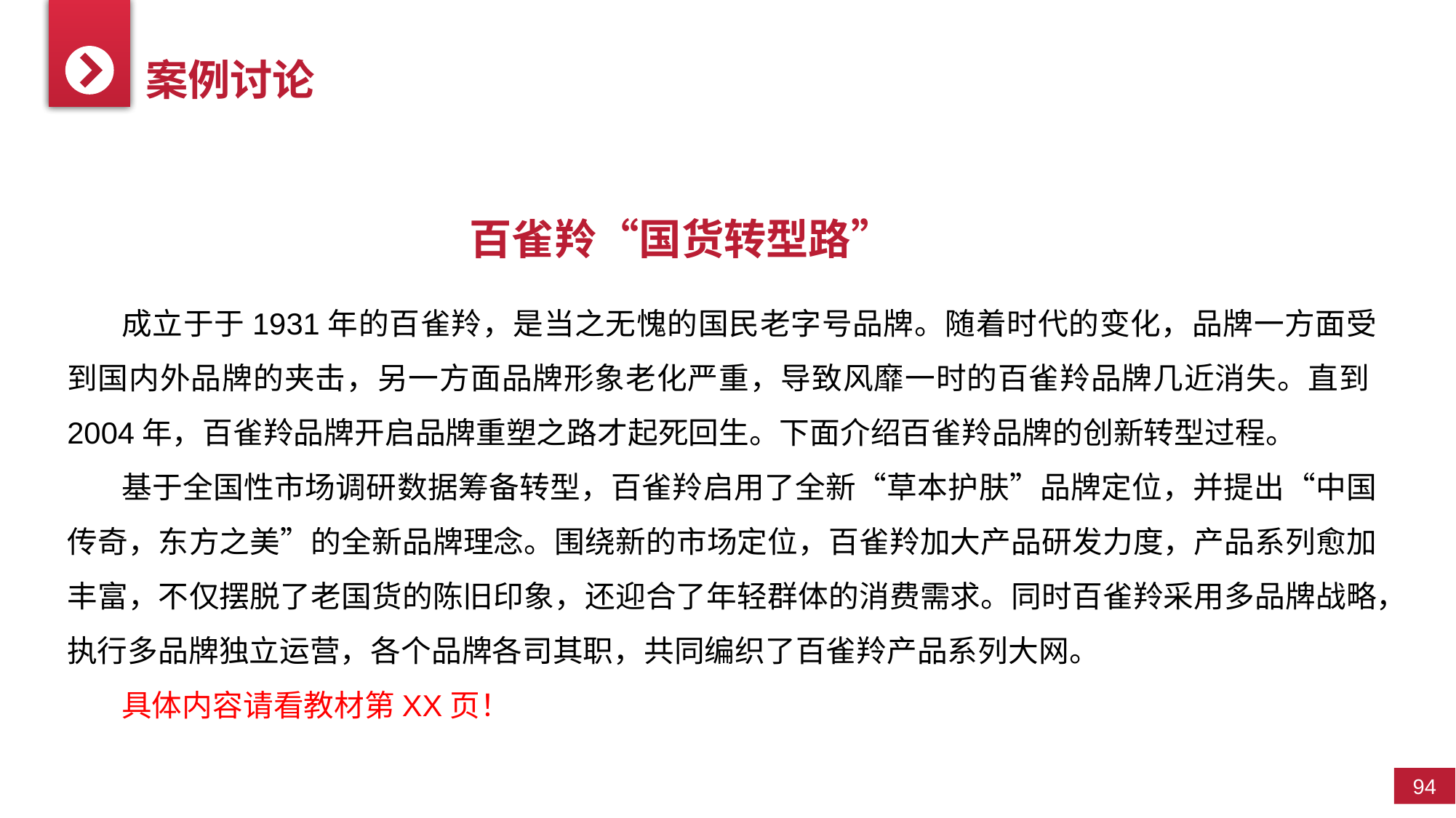

案例讨论

百雀羚“国货转型路”
成立于于1931年的百雀羚，是当之无愧的国民老字号品牌。随着时代的变化，品牌一方面受到国内外品牌的夹击，另一方面品牌形象老化严重，导致风靡一时的百雀羚品牌几近消失。直到2004年，百雀羚品牌开启品牌重塑之路才起死回生。下面介绍百雀羚品牌的创新转型过程。
基于全国性市场调研数据筹备转型，百雀羚启用了全新“草本护肤”品牌定位，并提出“中国传奇，东方之美”的全新品牌理念。围绕新的市场定位，百雀羚加大产品研发力度，产品系列愈加丰富，不仅摆脱了老国货的陈旧印象，还迎合了年轻群体的消费需求。同时百雀羚采用多品牌战略，执行多品牌独立运营，各个品牌各司其职，共同编织了百雀羚产品系列大网。
具体内容请看教材第XX页！